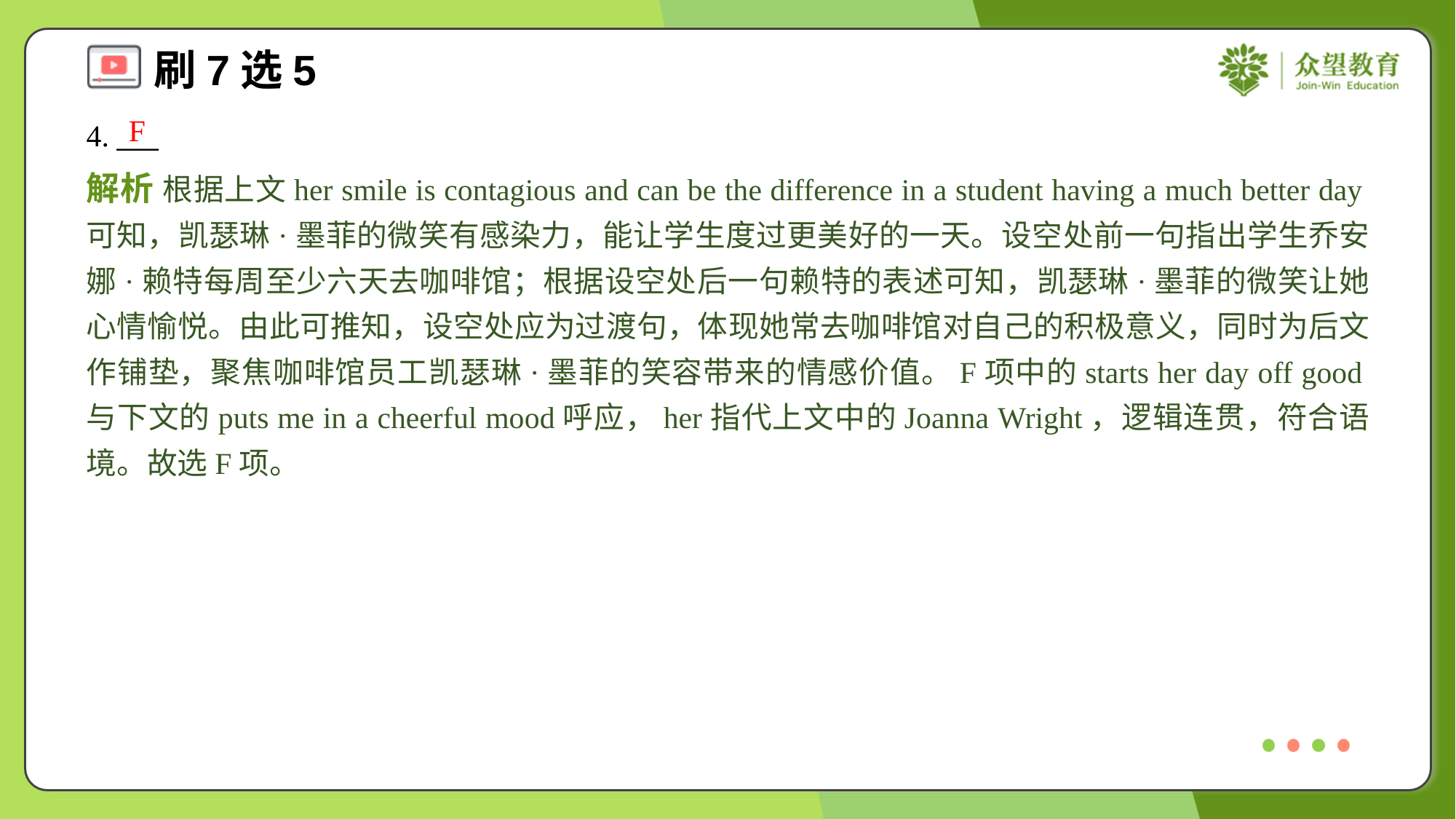

F
4. ___
解析 根据上文her smile is contagious and can be the difference in a student having a much better day可知，凯瑟琳·墨菲的微笑有感染力，能让学生度过更美好的一天。设空处前一句指出学生乔安娜·赖特每周至少六天去咖啡馆；根据设空处后一句赖特的表述可知，凯瑟琳·墨菲的微笑让她心情愉悦。由此可推知，设空处应为过渡句，体现她常去咖啡馆对自己的积极意义，同时为后文作铺垫，聚焦咖啡馆员工凯瑟琳·墨菲的笑容带来的情感价值。F项中的starts her day off good与下文的puts me in a cheerful mood呼应，her指代上文中的Joanna Wright，逻辑连贯，符合语境。故选F项。